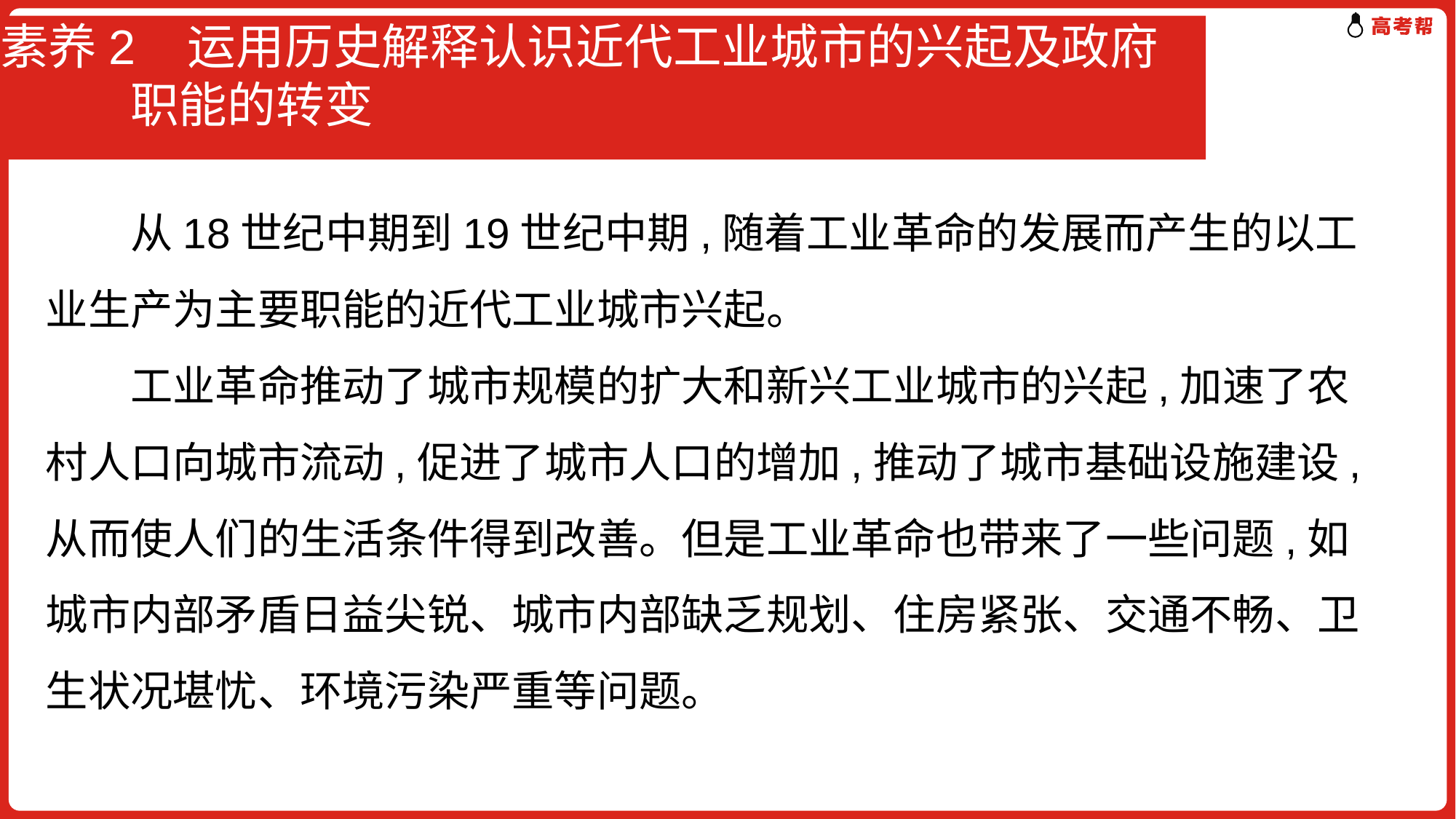

# 素养2   运用历史解释认识近代工业城市的兴起及政府 职能的转变
　　从18世纪中期到19世纪中期,随着工业革命的发展而产生的以工业生产为主要职能的近代工业城市兴起。
　　工业革命推动了城市规模的扩大和新兴工业城市的兴起,加速了农村人口向城市流动,促进了城市人口的增加,推动了城市基础设施建设,从而使人们的生活条件得到改善。但是工业革命也带来了一些问题,如城市内部矛盾日益尖锐、城市内部缺乏规划、住房紧张、交通不畅、卫生状况堪忧、环境污染严重等问题。